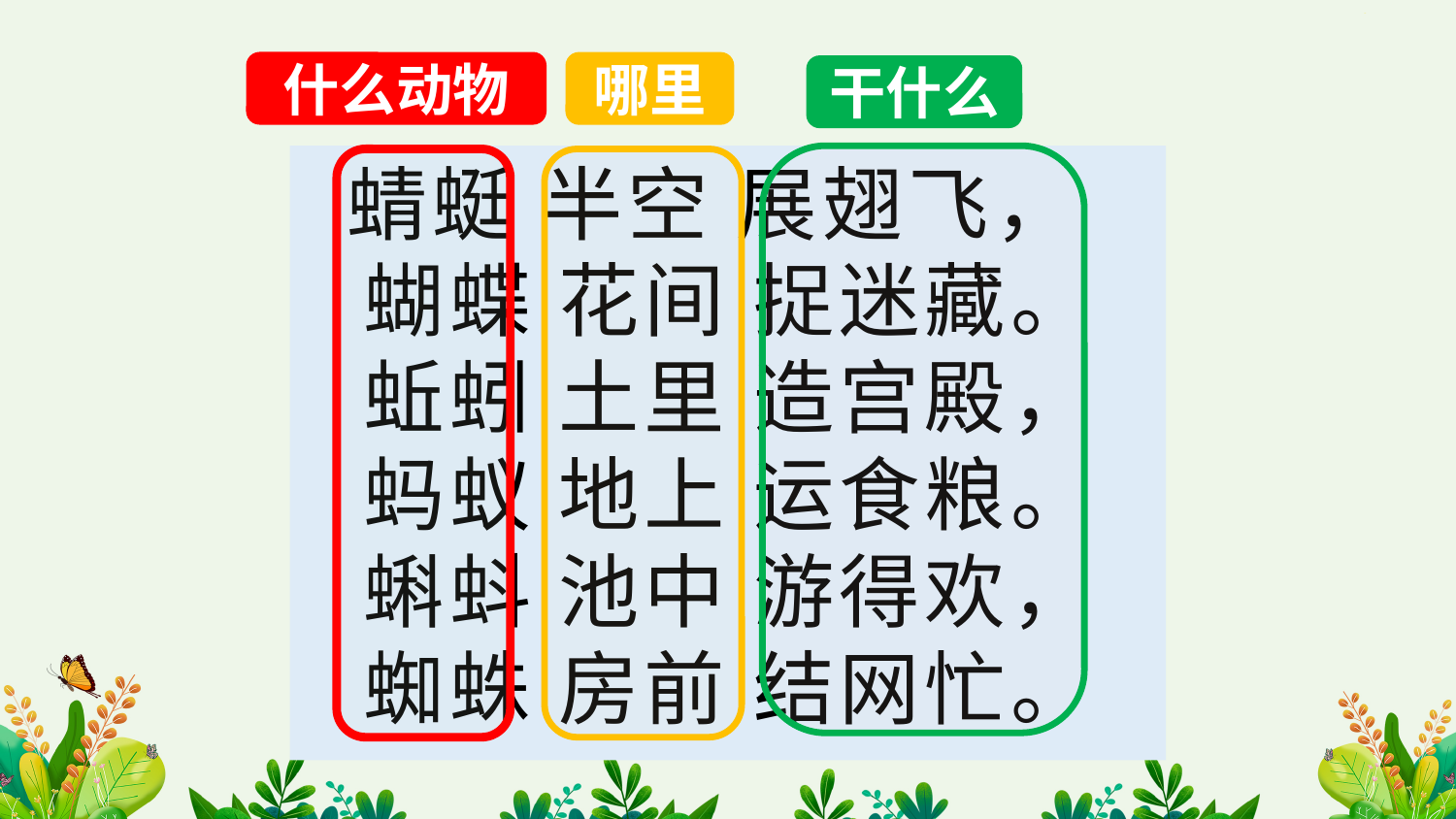

什么动物
哪里
干什么
 蜻蜓 半空 展翅飞，
蝴蝶 花间 捉迷藏。
蚯蚓 土里 造宫殿，
蚂蚁 地上 运食粮。
蝌蚪 池中 游得欢，
蜘蛛 房前 结网忙。